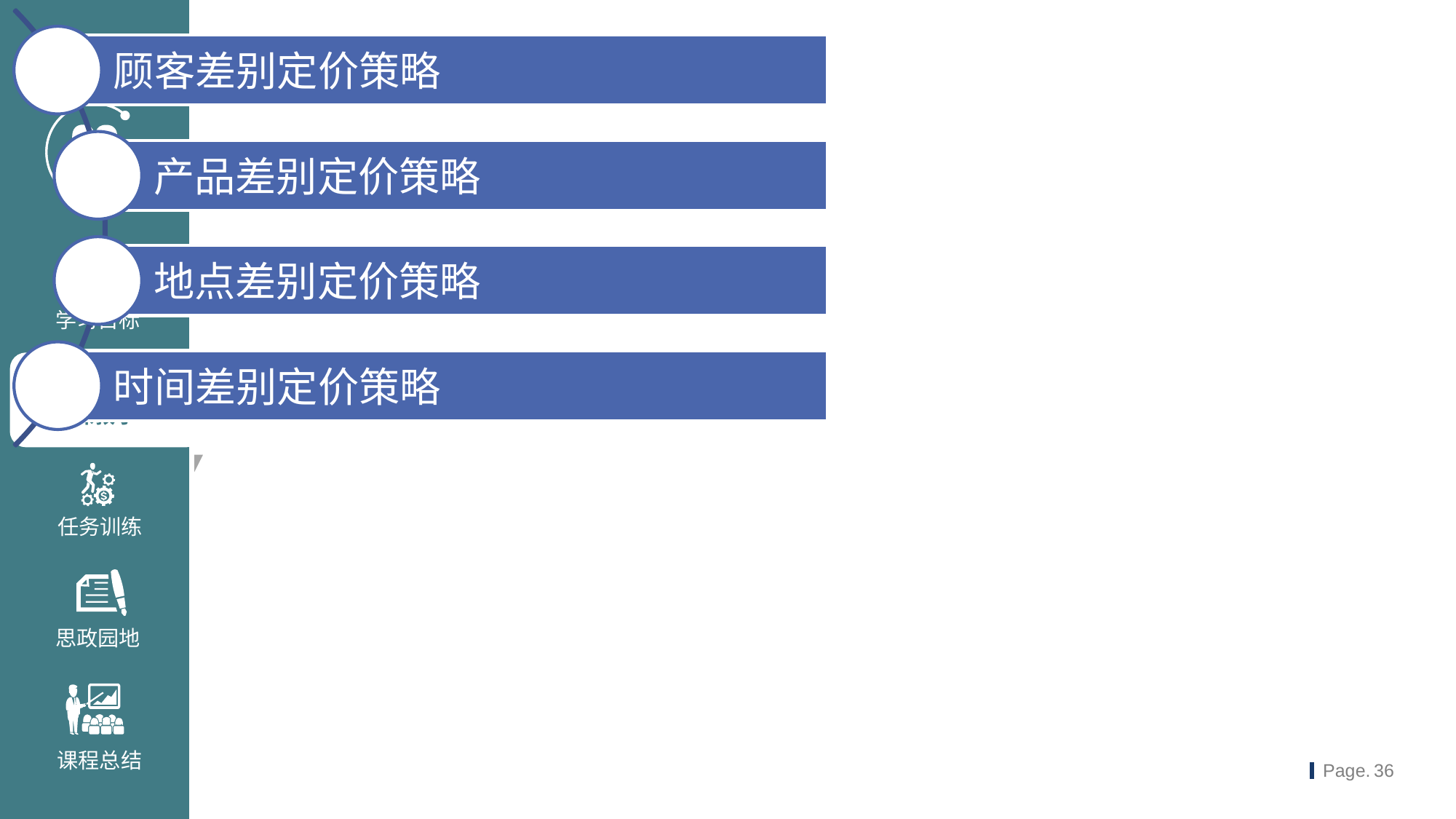

（二）定价策略
4. 差别定价策略
顾客差别定价策略
产品差别定价策略
地点差别定价策略
时间差别定价策略